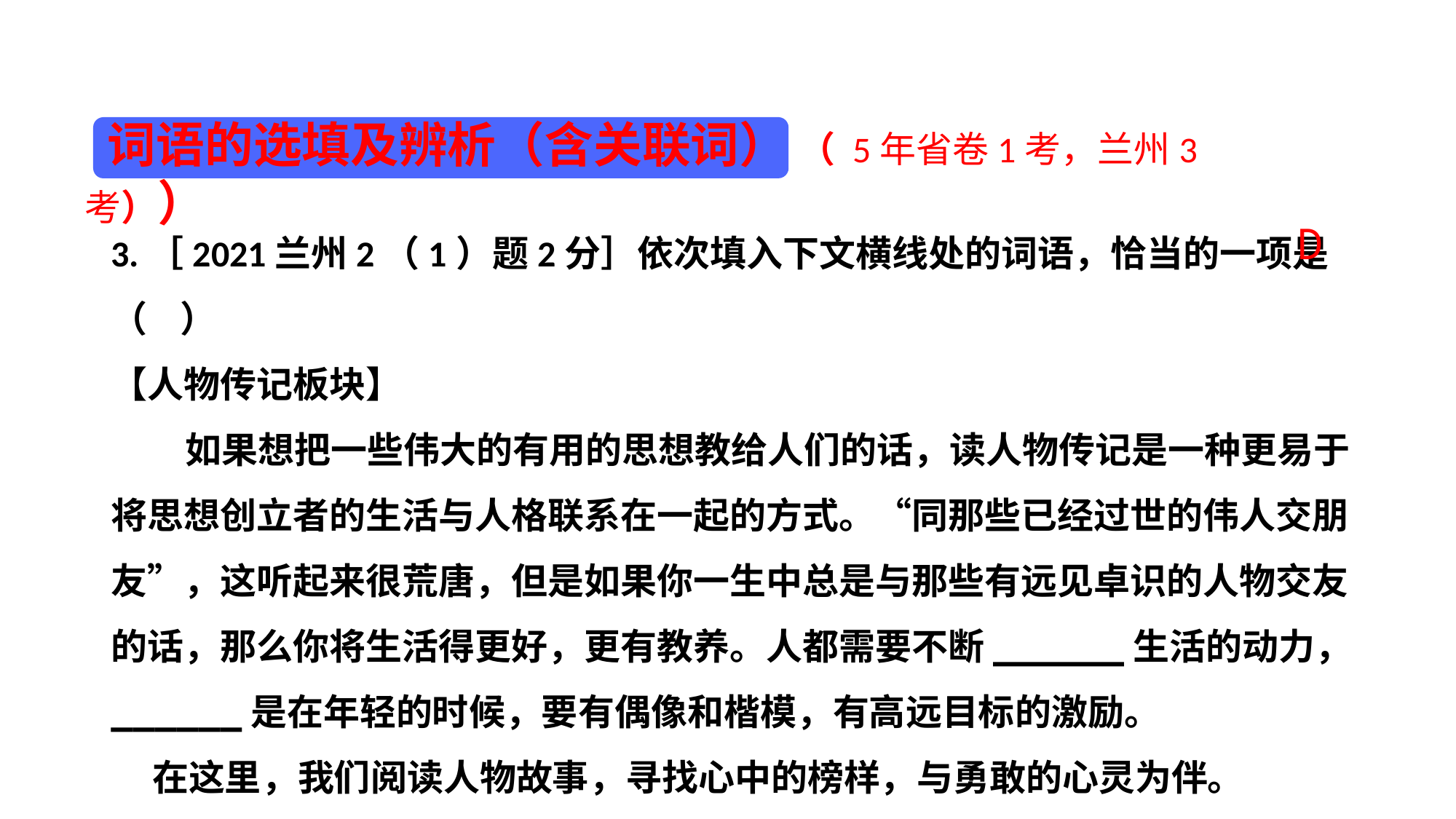

词语的选填及辨析（含关联词） （ 5年省卷1考，兰州3考））

3.［2021兰州2（1）题2分］依次填入下文横线处的词语，恰当的一项是（    ）
【人物传记板块】
        如果想把一些伟大的有用的思想教给人们的话，读人物传记是一种更易于将思想创立者的生活与人格联系在一起的方式。“同那些已经过世的伟人交朋友”，这听起来很荒唐，但是如果你一生中总是与那些有远见卓识的人物交友的话，那么你将生活得更好，更有教养。人都需要不断______生活的动力，______是在年轻的时候，要有偶像和楷模，有高远目标的激励。
    在这里，我们阅读人物故事，寻找心中的榜样，与勇敢的心灵为伴。
D